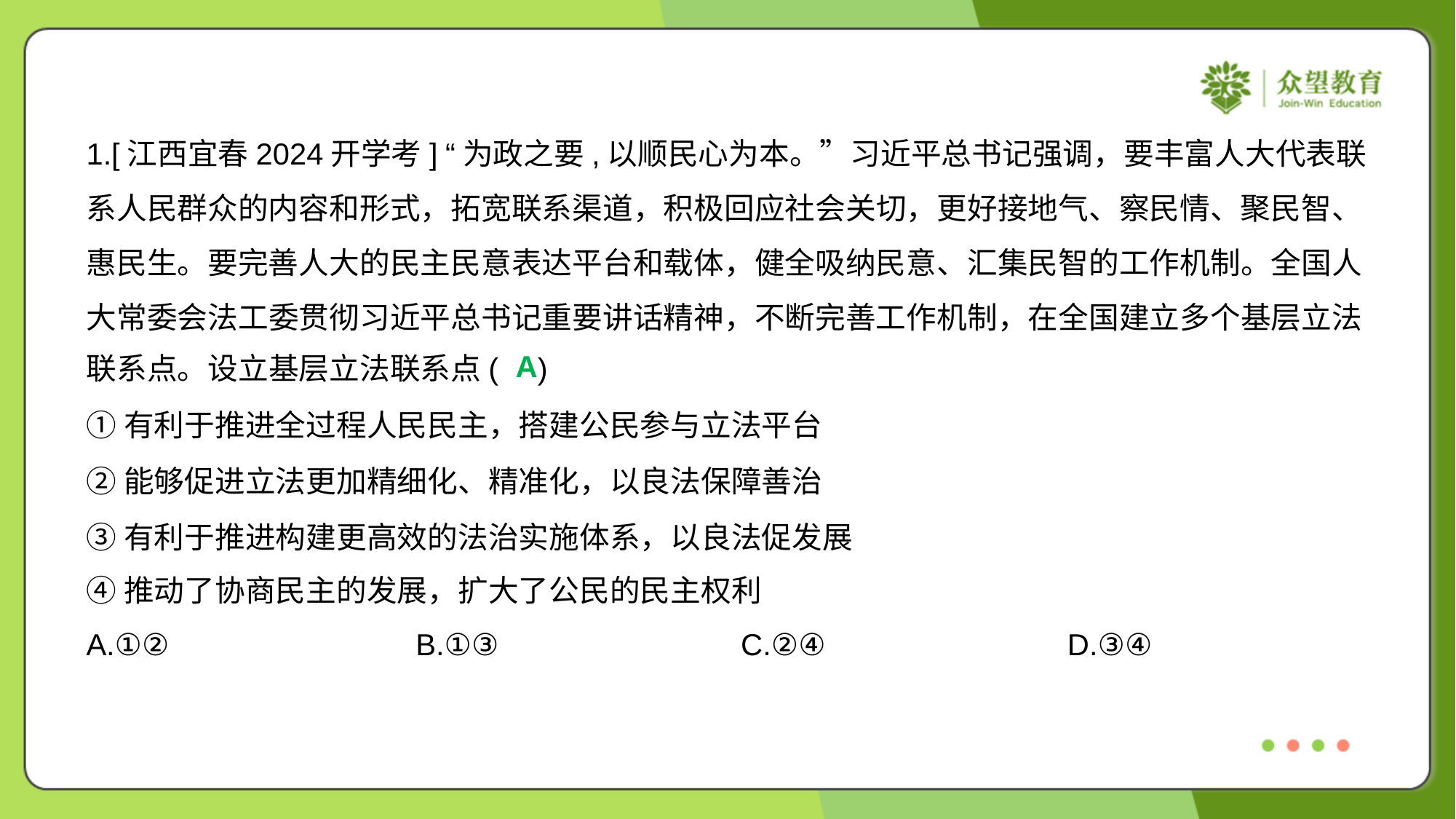

1.[江西宜春2024开学考] “为政之要,以顺民心为本。”习近平总书记强调，要丰富人大代表联
系人民群众的内容和形式，拓宽联系渠道，积极回应社会关切，更好接地气、察民情、聚民智、
惠民生。要完善人大的民主民意表达平台和载体，健全吸纳民意、汇集民智的工作机制。全国人
大常委会法工委贯彻习近平总书记重要讲话精神，不断完善工作机制，在全国建立多个基层立法
联系点。设立基层立法联系点(     )
A
①有利于推进全过程人民民主，搭建公民参与立法平台
②能够促进立法更加精细化、精准化，以良法保障善治
③有利于推进构建更高效的法治实施体系，以良法促发展
④推动了协商民主的发展，扩大了公民的民主权利
A.①②	B.①③	C.②④	D.③④